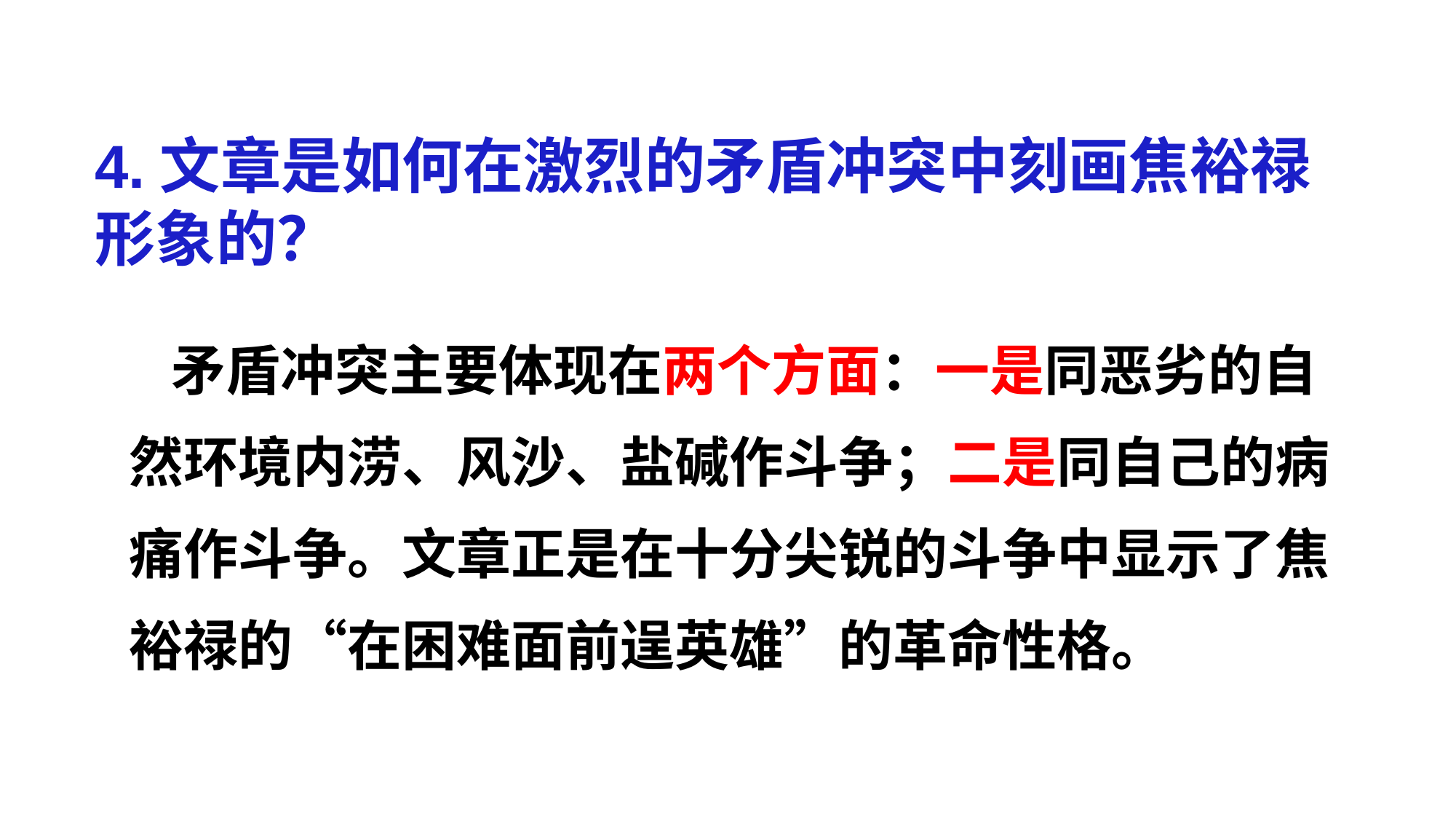

4.文章是如何在激烈的矛盾冲突中刻画焦裕禄形象的？
矛盾冲突主要体现在两个方面：一是同恶劣的自然环境内涝、风沙、盐碱作斗争；二是同自己的病痛作斗争。文章正是在十分尖锐的斗争中显示了焦裕禄的“在困难面前逞英雄”的革命性格。